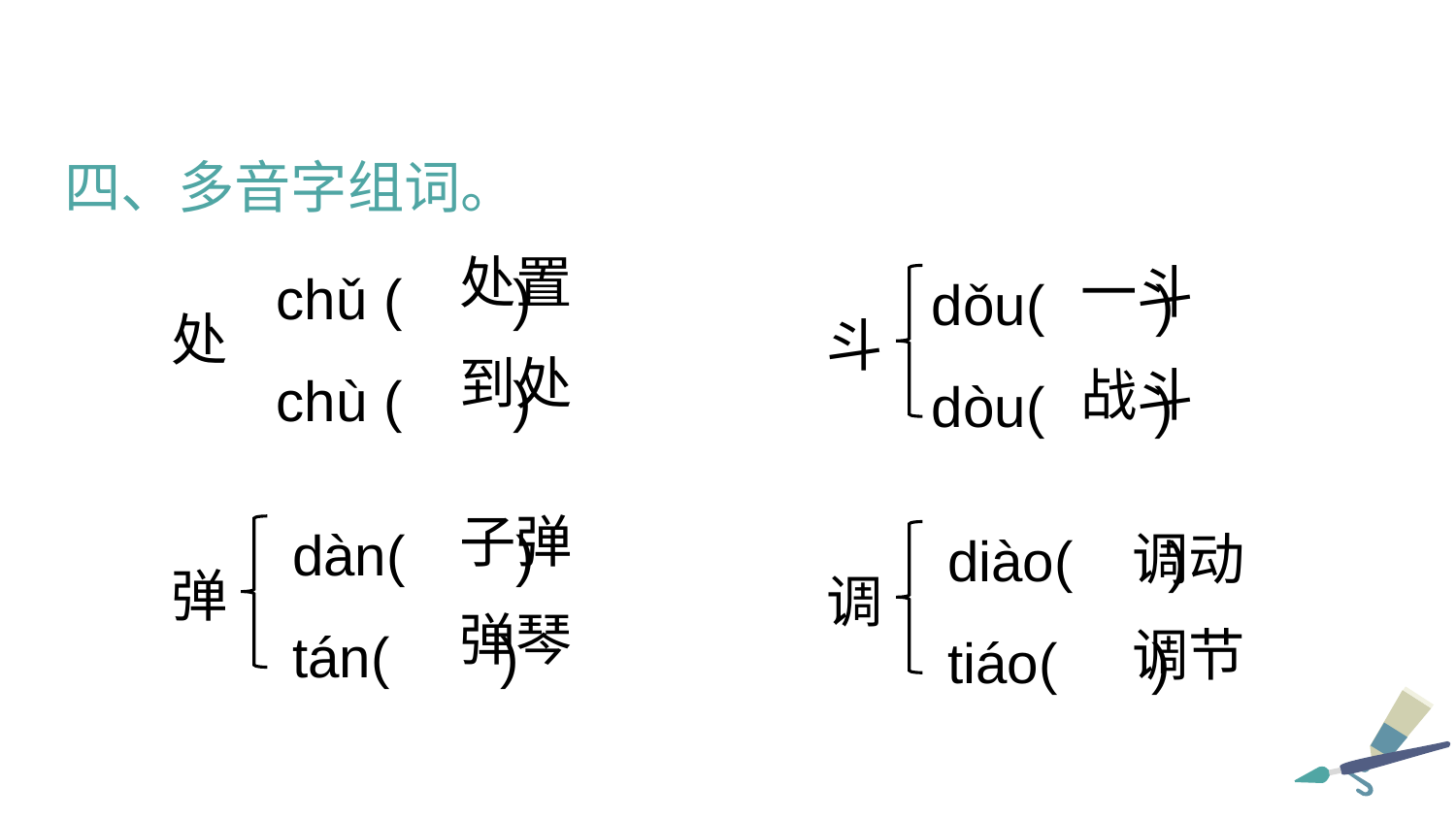

四、多音字组词。
chǔ (       )
chù (       )
dǒu(       )
dòu(       )
处置
一斗

处
斗
到处
战斗
 dàn(       )
 tán(       )
 diào(      )
 tiáo(      )
子弹
调动

弹
调
弹琴
调节